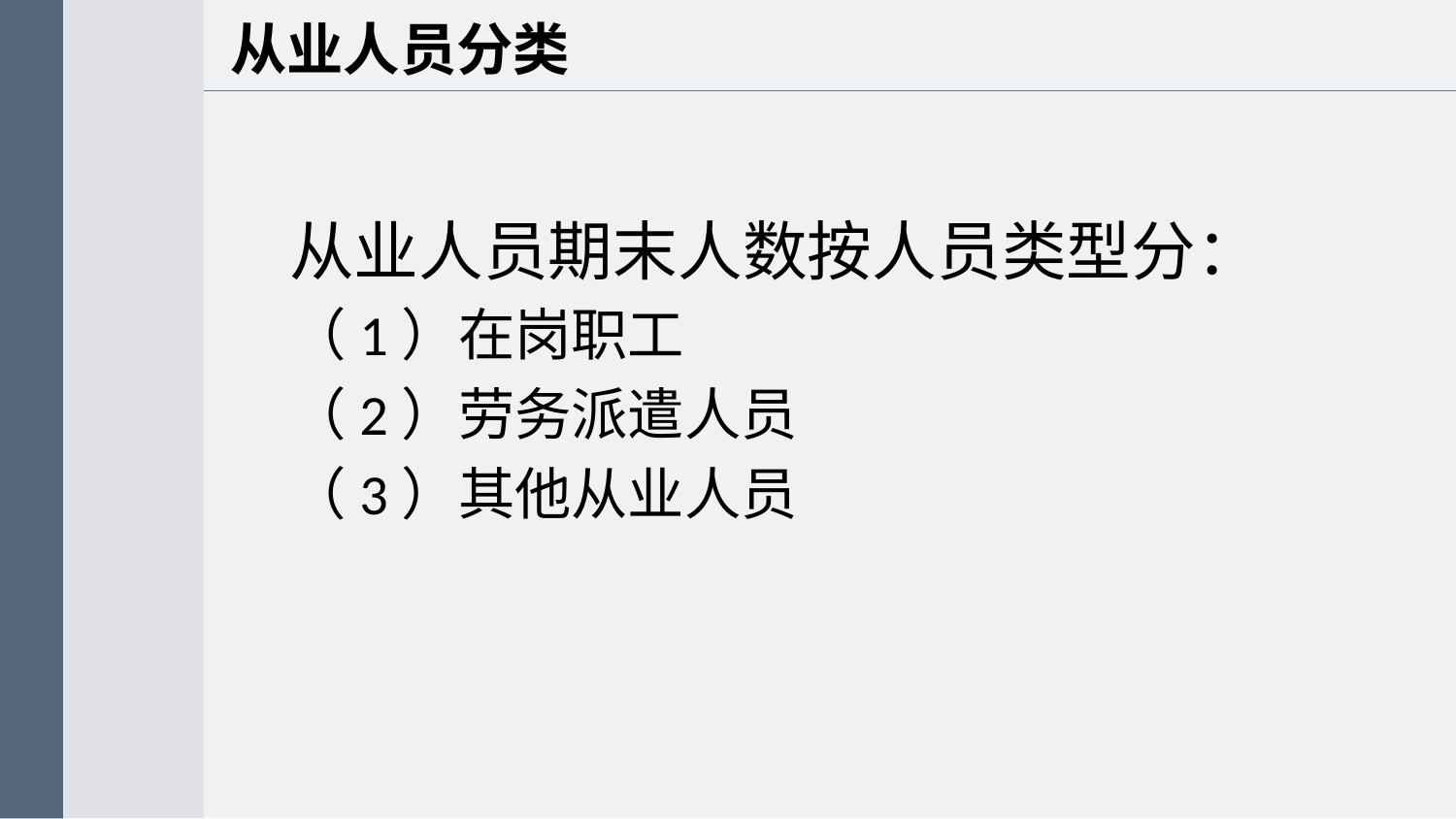

从业人员分类
从业人员期末人数按人员类型分：
（1）在岗职工
（2）劳务派遣人员
（3）其他从业人员